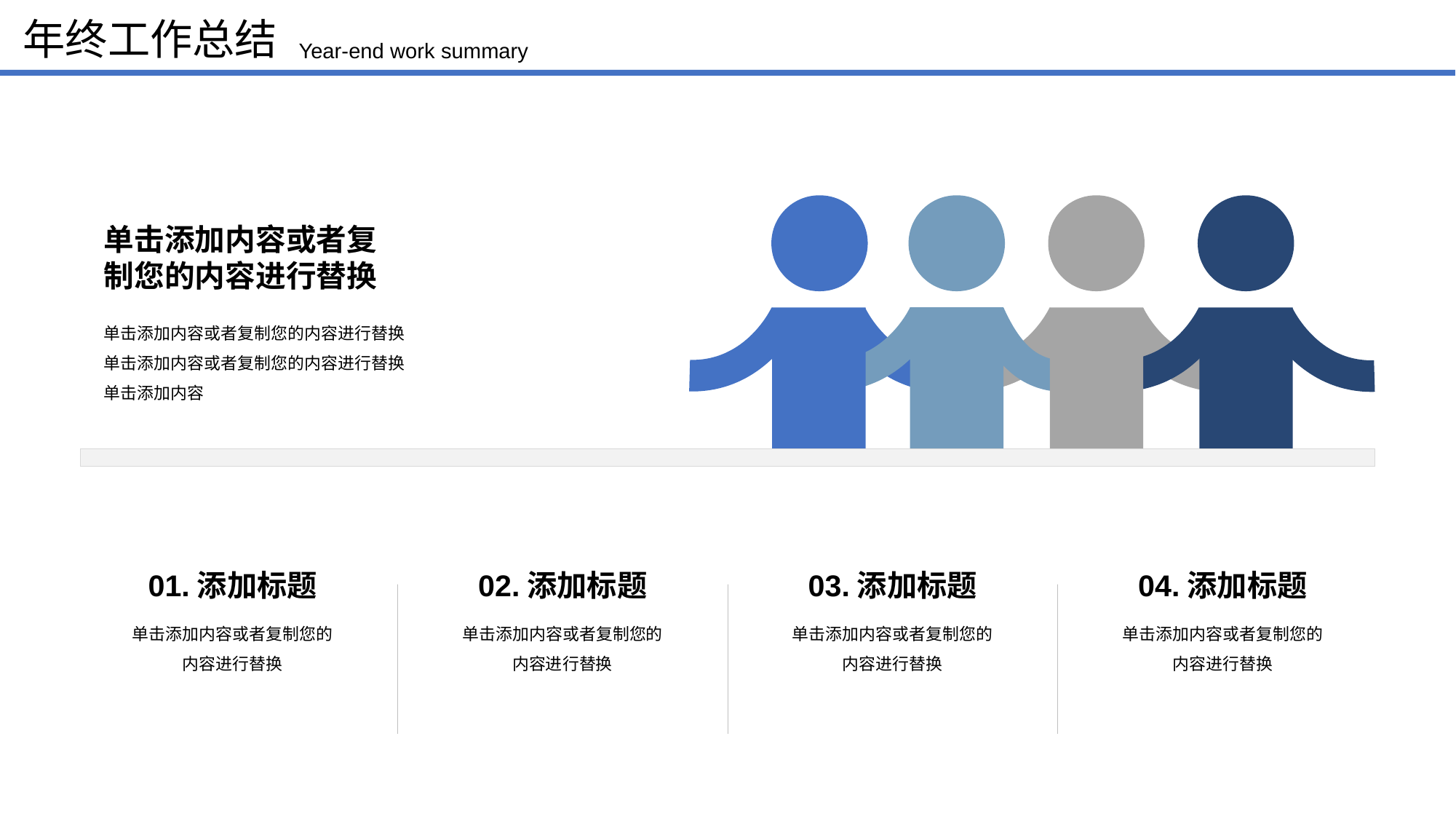

年终工作总结
Year-end work summary

单击添加内容或者复
制您的内容进行替换
单击添加内容或者复制您的内容进行替换
单击添加内容或者复制您的内容进行替换
单击添加内容

01.添加标题
单击添加内容或者复制您的
内容进行替换
02.添加标题
单击添加内容或者复制您的
内容进行替换

03.添加标题
单击添加内容或者复制您的
内容进行替换
04.添加标题
单击添加内容或者复制您的
内容进行替换